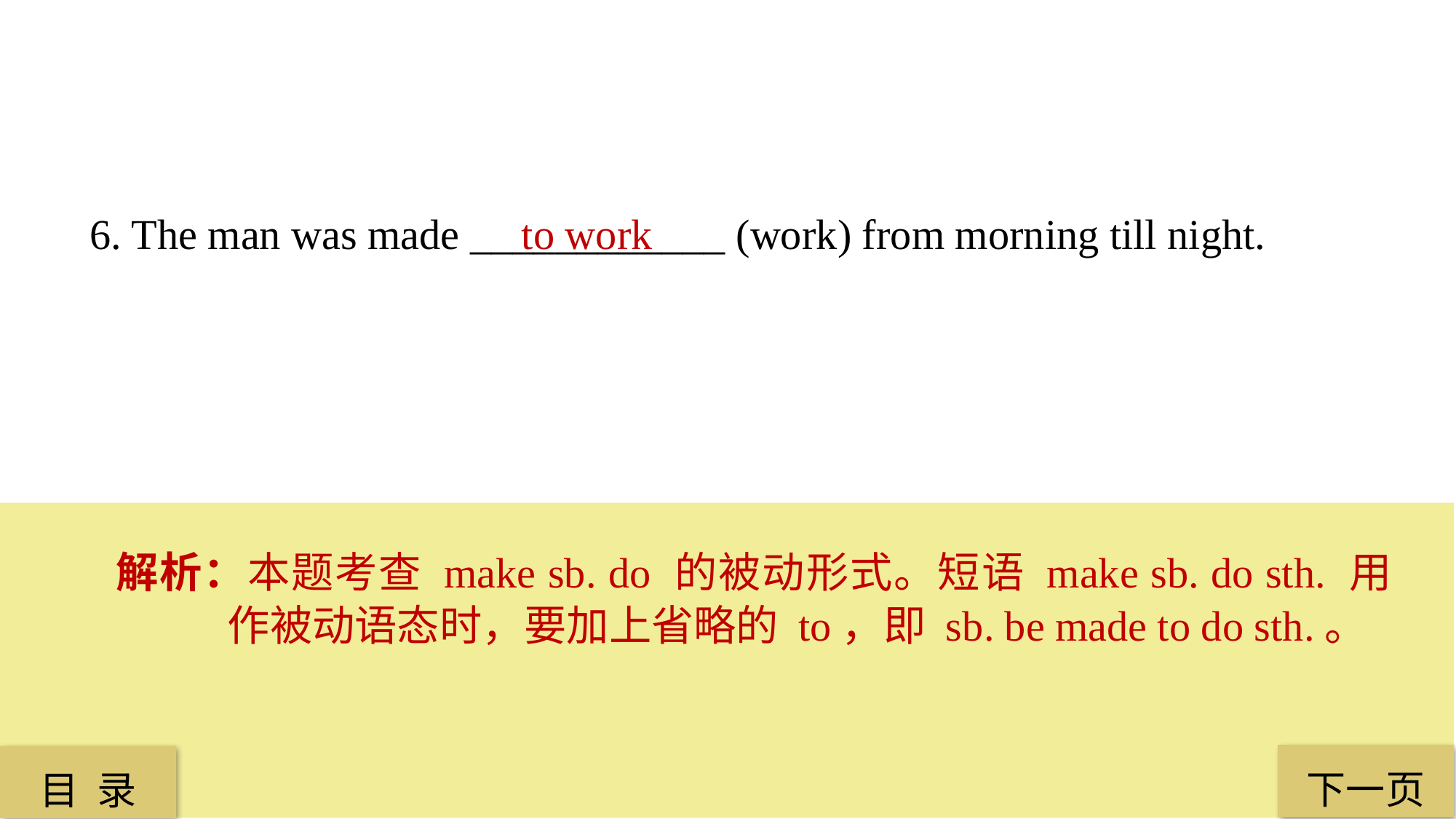

6. The man was made ____________ (work) from morning till night.
 to work
解析：本题考查 make sb. do 的被动形式。短语 make sb. do sth. 用作被动语态时，要加上省略的 to，即 sb. be made to do sth.。